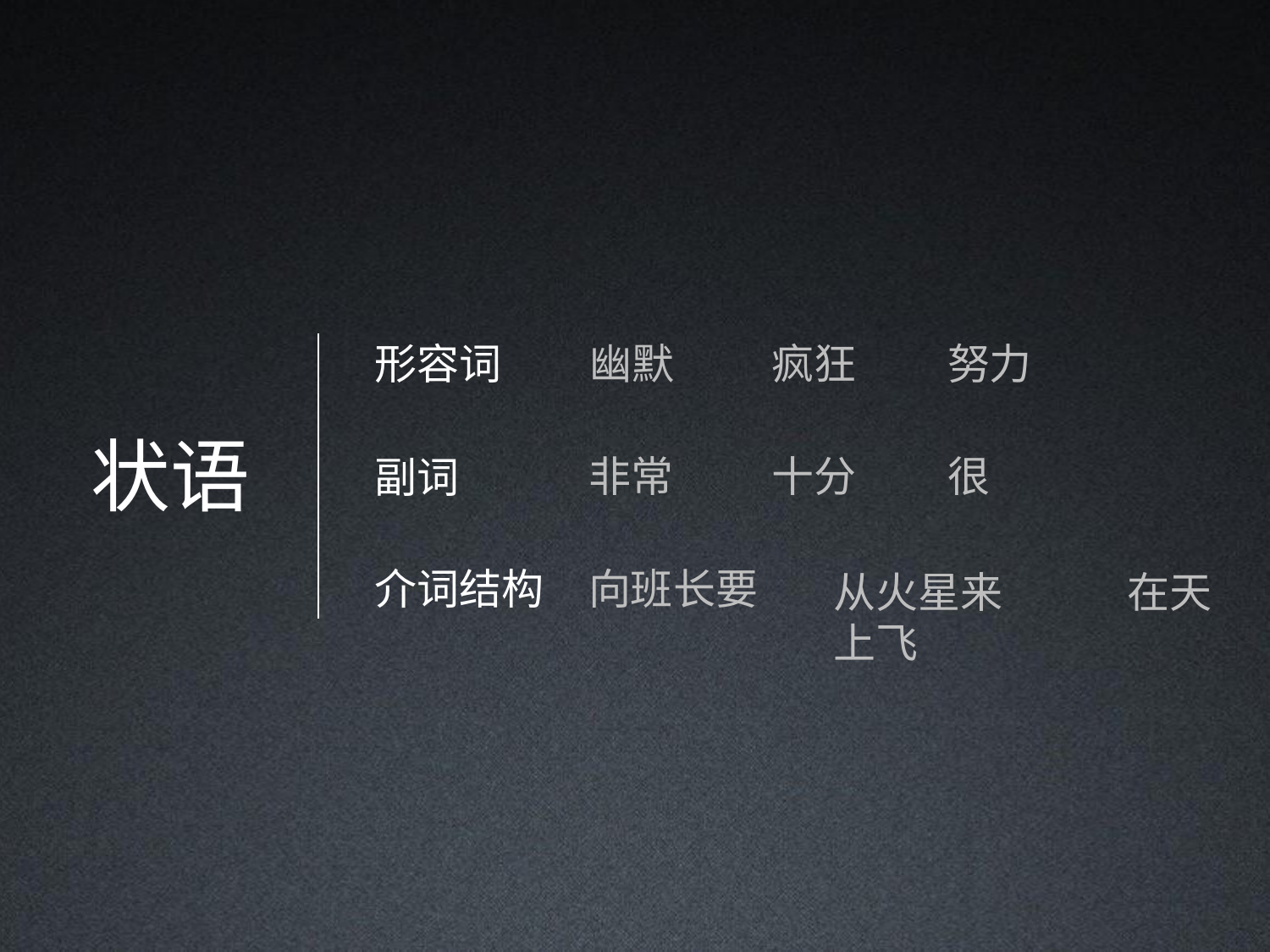

# 形容词	幽默
疯狂	努力
状语
十分	很

从火星来	在天上飞
非常
副词
介词结构
向班长要